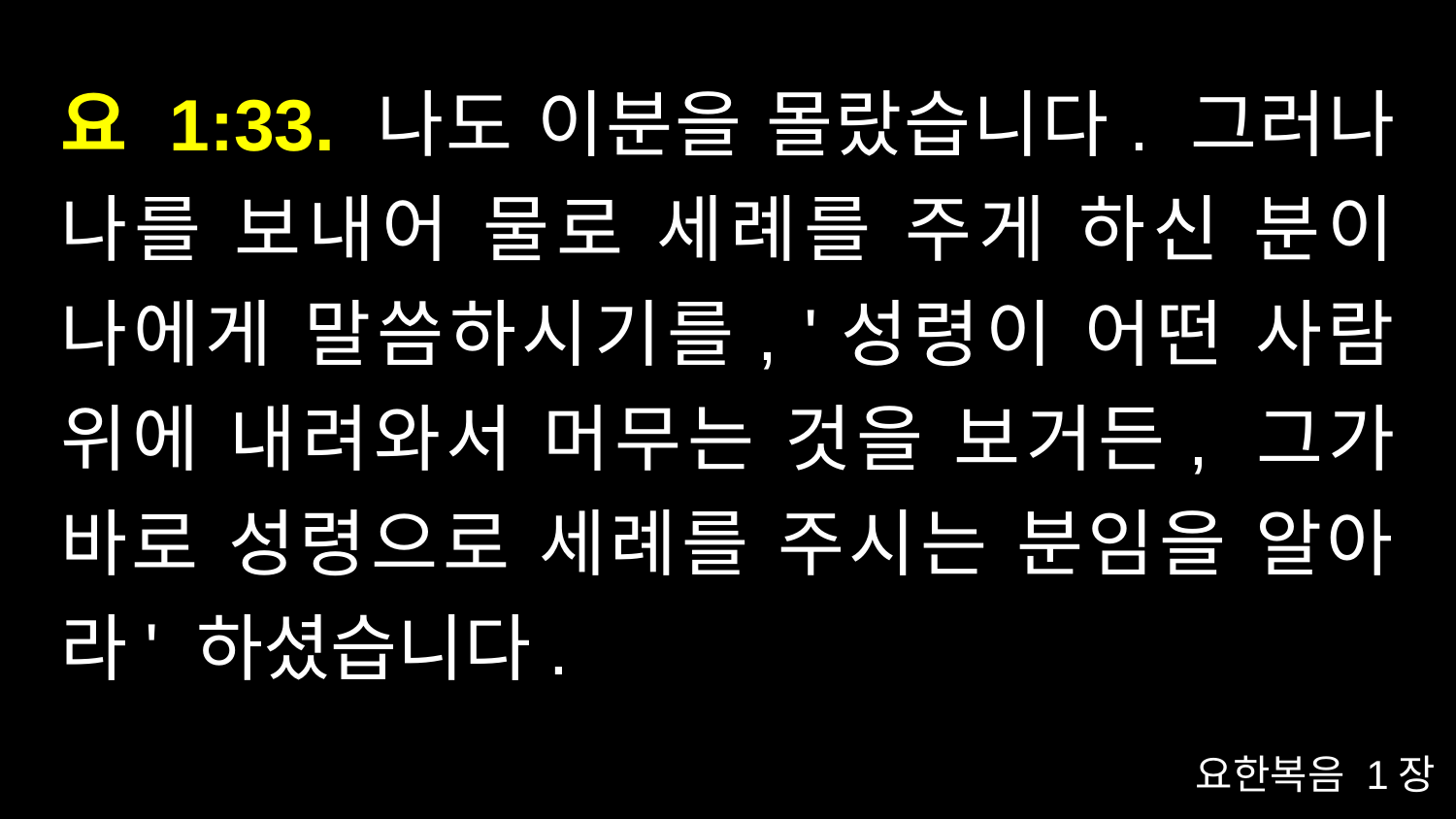

# 요 1:33. 나도 이분을 몰랐습니다. 그러나 나를 보내어 물로 세례를 주게 하신 분이 나에게 말씀하시기를, '성령이 어떤 사람 위에 내려와서 머무는 것을 보거든, 그가 바로 성령으로 세례를 주시는 분임을 알아라' 하셨습니다.
요한복음 1장